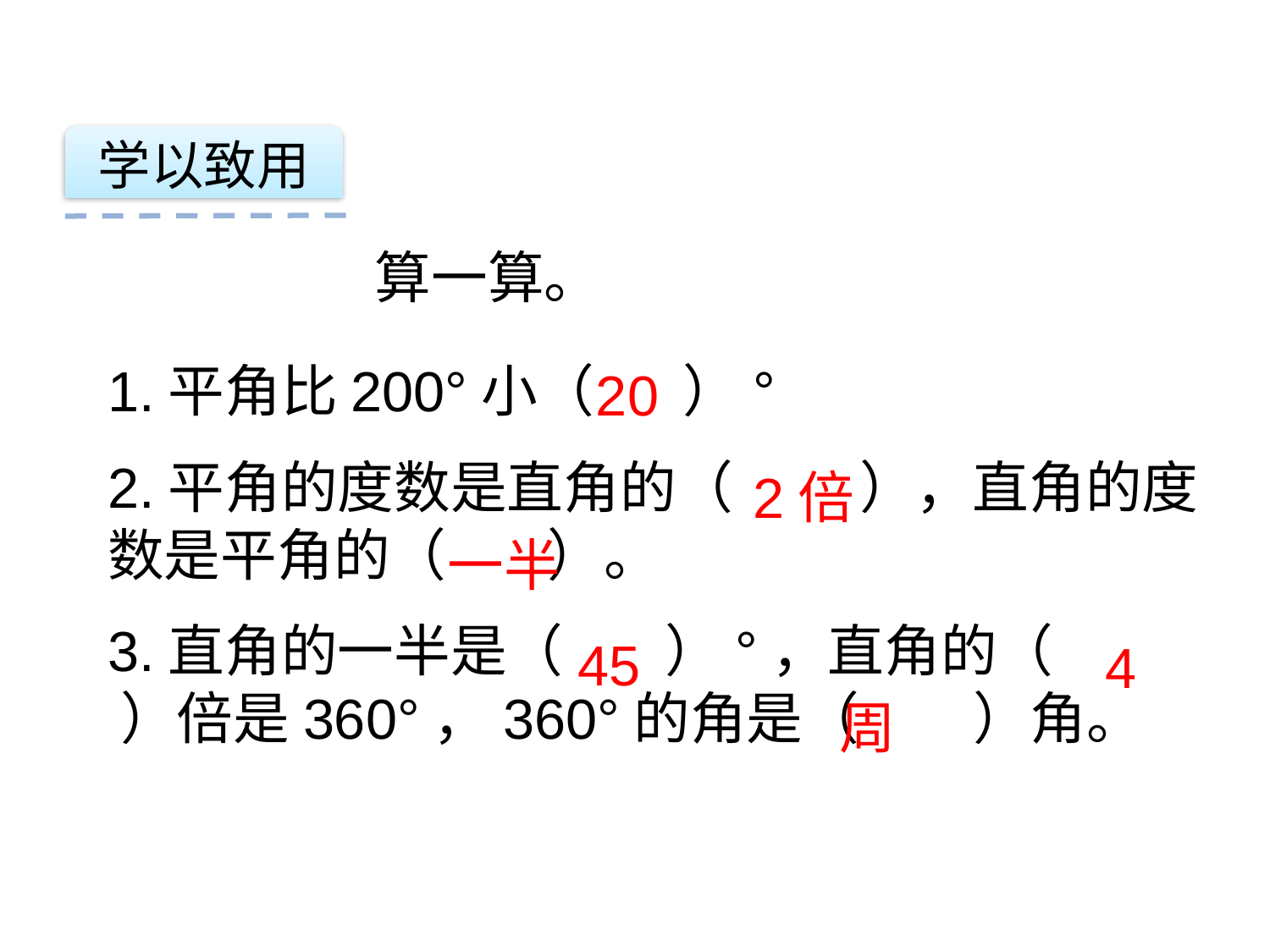

学以致用
算一算。
1.平角比200°小（       ）°
2.平角的度数是直角的（          ），直角的度数是平角的（        ）。
3.直角的一半是（        ）°，直角的（         ）倍是360°，360°的角是（         ）角。
20
2倍
一半
45
4
周